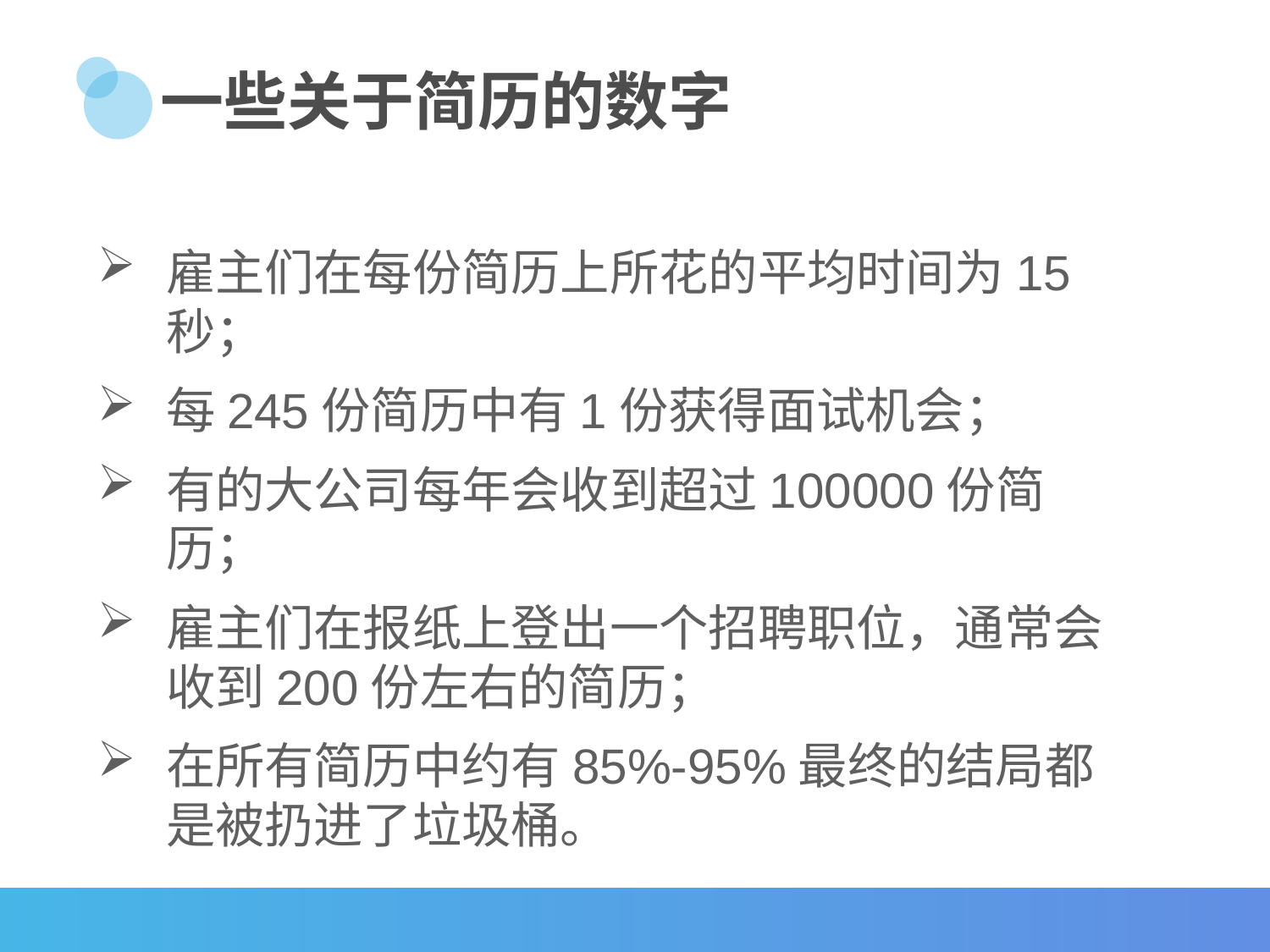

# 一些关于简历的数字
雇主们在每份简历上所花的平均时间为15秒；
每245份简历中有1份获得面试机会；
有的大公司每年会收到超过100000份简历；
雇主们在报纸上登出一个招聘职位，通常会收到200份左右的简历；
在所有简历中约有85%-95%最终的结局都是被扔进了垃圾桶。